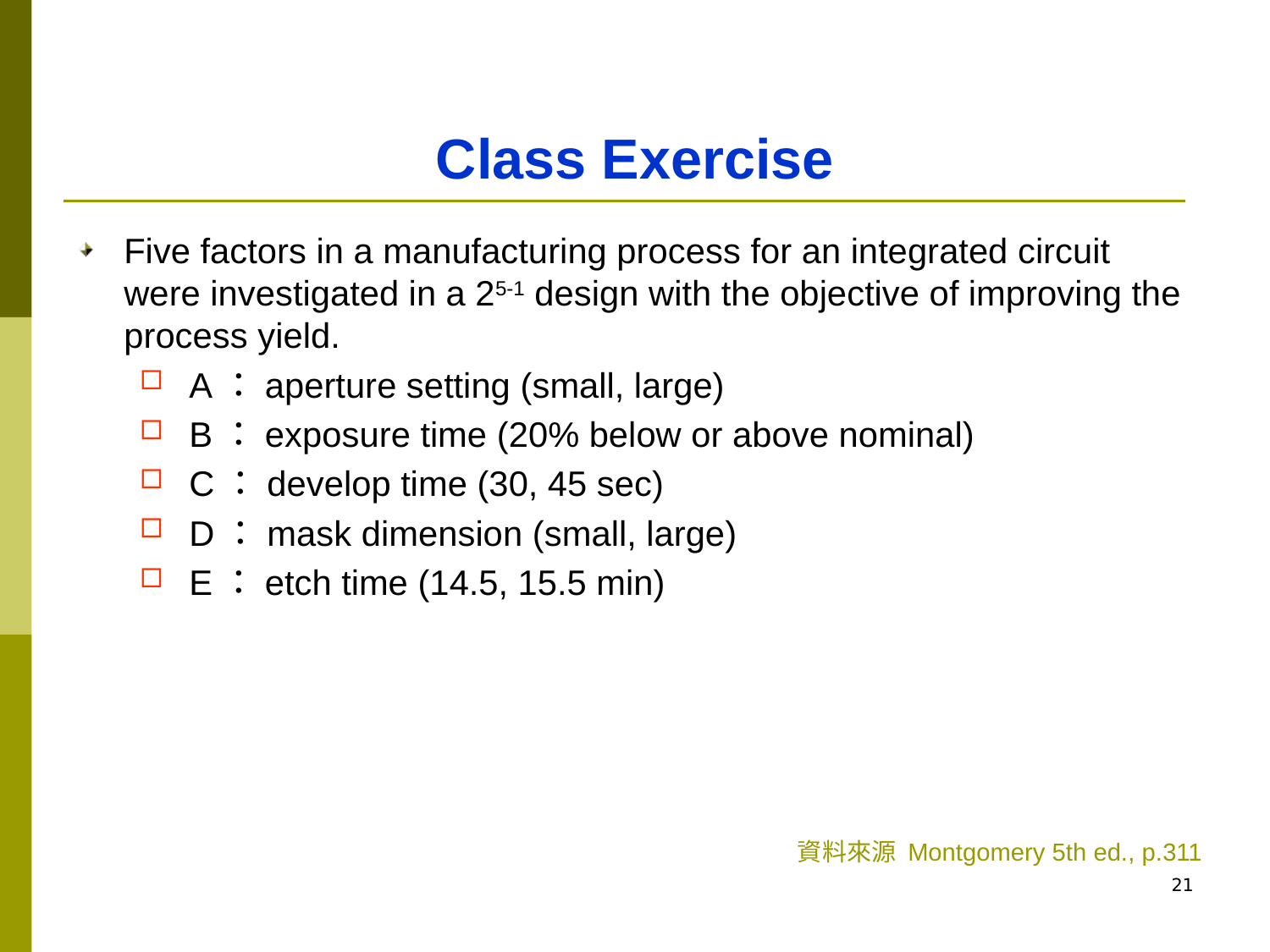

# Class Exercise
Five factors in a manufacturing process for an integrated circuit were investigated in a 25-1 design with the objective of improving the process yield.
 A：aperture setting (small, large)
 B：exposure time (20% below or above nominal)
 C：develop time (30, 45 sec)
 D：mask dimension (small, large)
 E：etch time (14.5, 15.5 min)
資料來源 Montgomery 5th ed., p.311
21